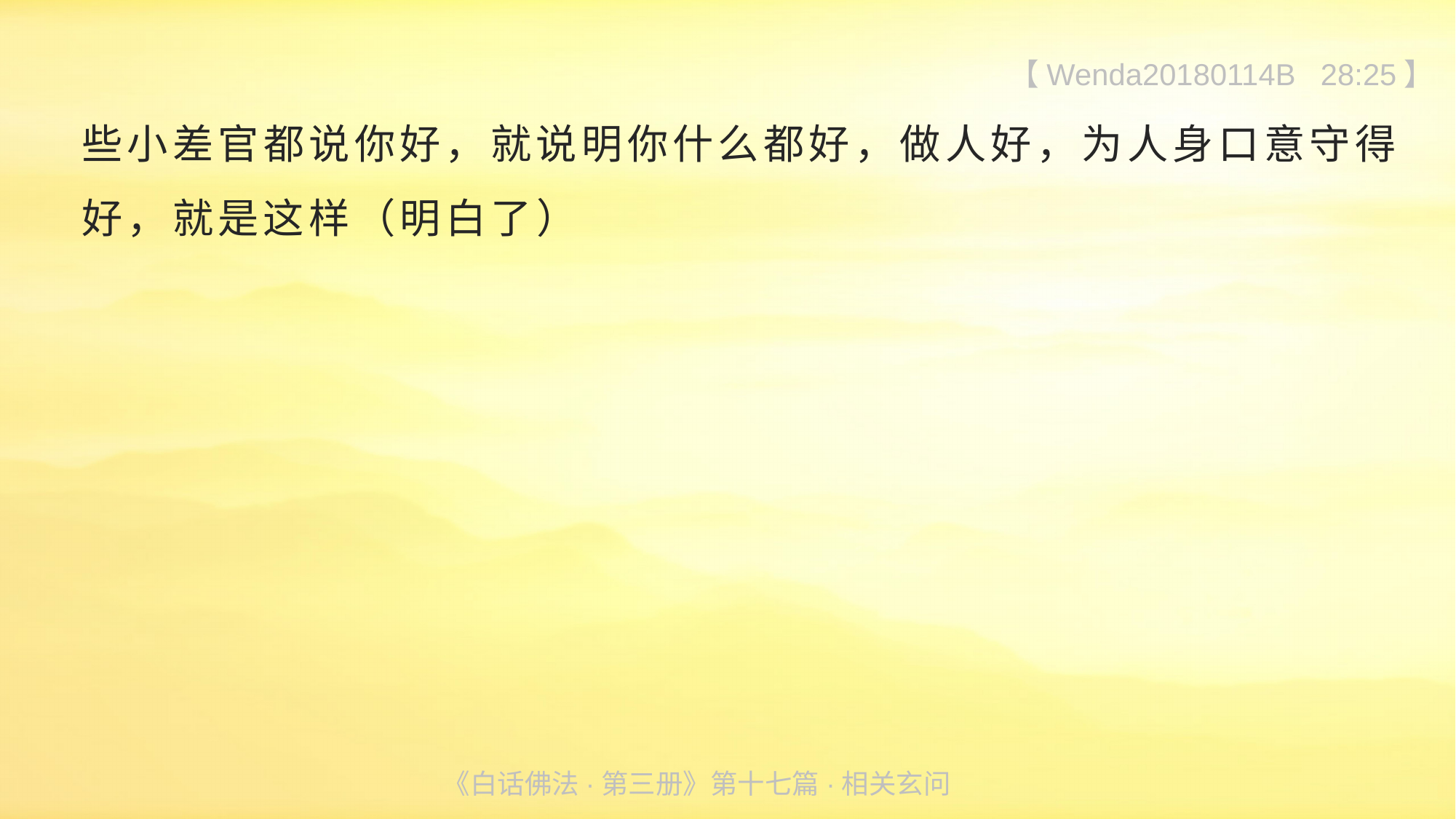

【Wenda20180114B   28:25】
些小差官都说你好，就说明你什么都好，做人好，为人身口意守得好，就是这样（明白了）
《白话佛法·第三册》第十七篇·相关玄问